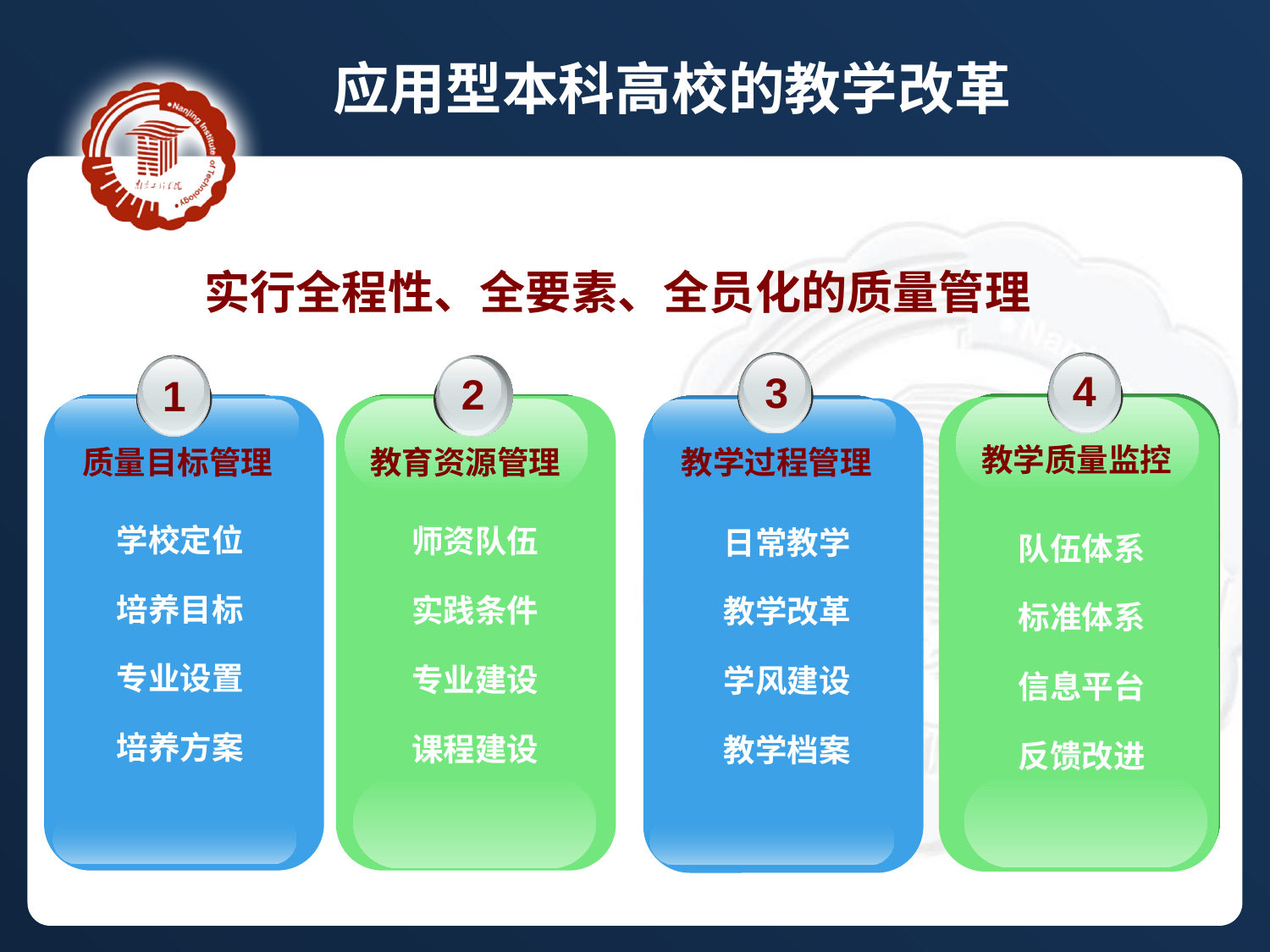

应用型本科高校的教学改革
实行全程性、全要素、全员化的质量管理

4
3
2
1

教学质量监控
质量目标管理
教育资源管理
教学过程管理
  学校定位
  培养目标
  专业设置
  培养方案
  师资队伍
  实践条件
  专业建设
  课程建设
  日常教学
  教学改革
  学风建设
  教学档案
  队伍体系
  标准体系
  信息平台
  反馈改进